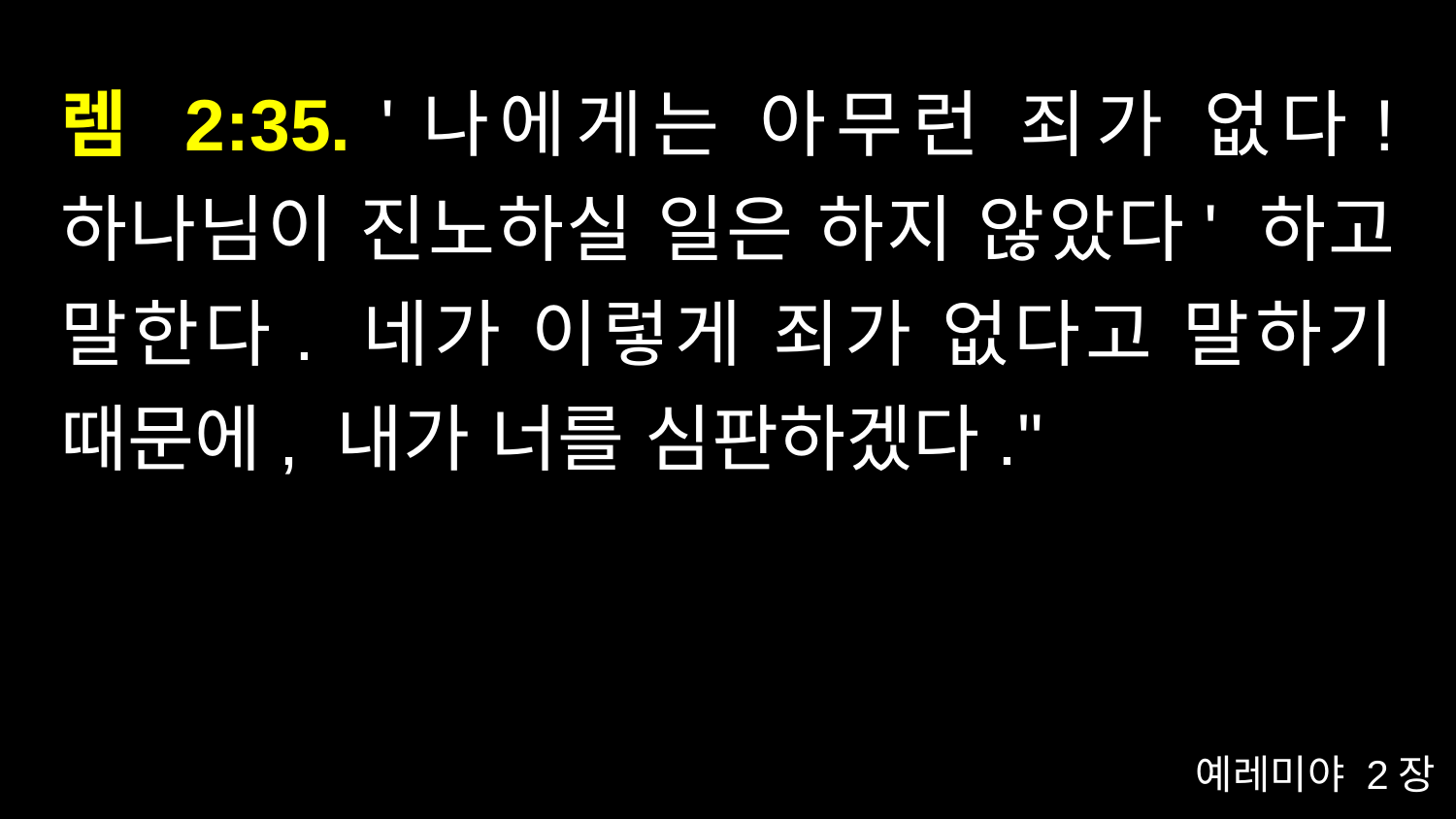

# 렘 2:35. '나에게는 아무런 죄가 없다! 하나님이 진노하실 일은 하지 않았다' 하고 말한다. 네가 이렇게 죄가 없다고 말하기 때문에, 내가 너를 심판하겠다."
예레미야 2장